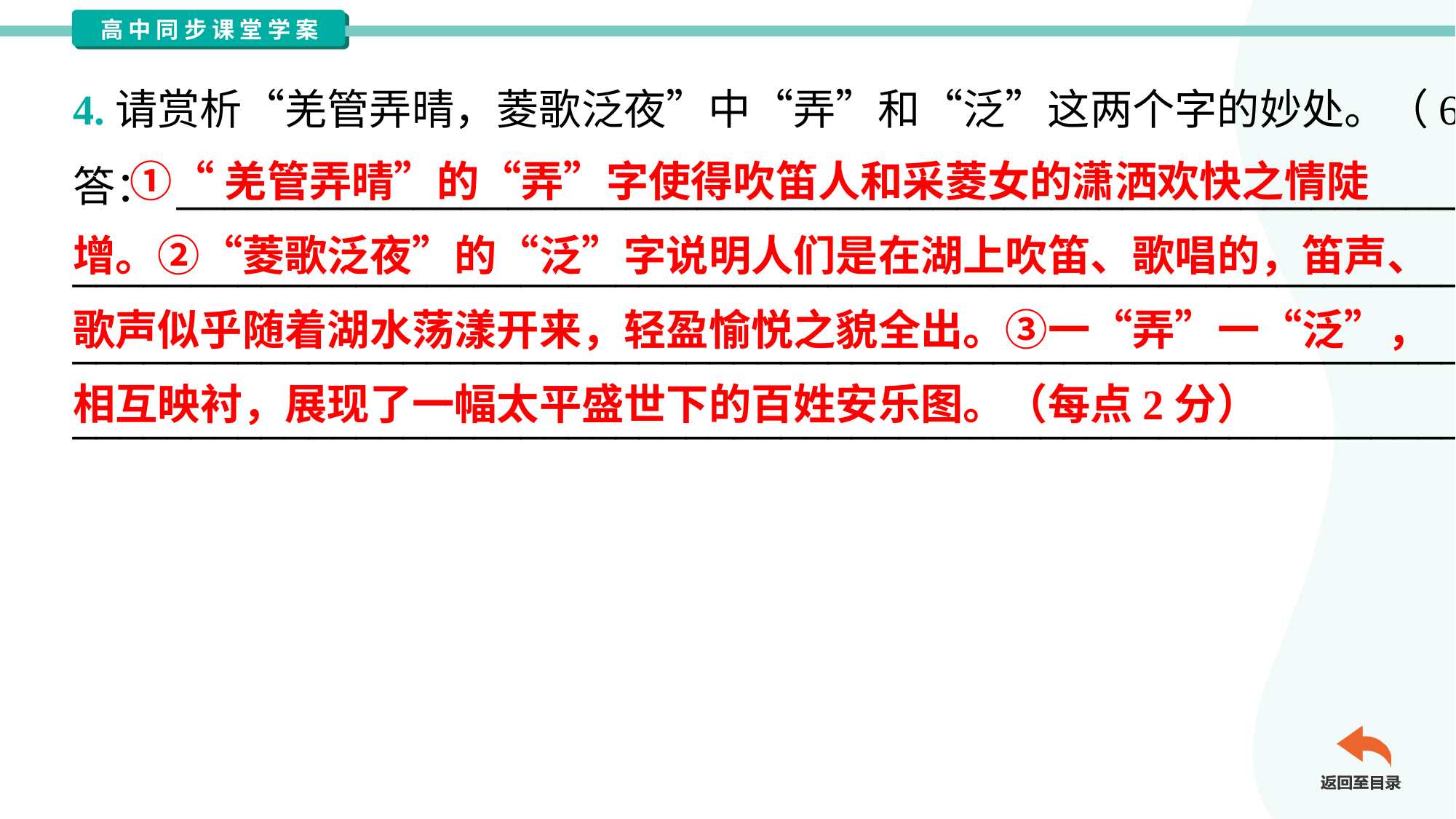

4.请赏析“羌管弄晴，菱歌泛夜”中“弄”和“泛”这两个字的妙处。（6分）
答： ________________________________________________________
_____________________________________________________________
_____________________________________________________________
_____________________________________________________________
      ①“羌管弄晴”的“弄”字使得吹笛人和采菱女的潇洒欢快之情陡
增。②“菱歌泛夜”的“泛”字说明人们是在湖上吹笛、歌唱的，笛声、
歌声似乎随着湖水荡漾开来，轻盈愉悦之貌全出。③一“弄”一“泛”，
相互映衬，展现了一幅太平盛世下的百姓安乐图。（每点2分）